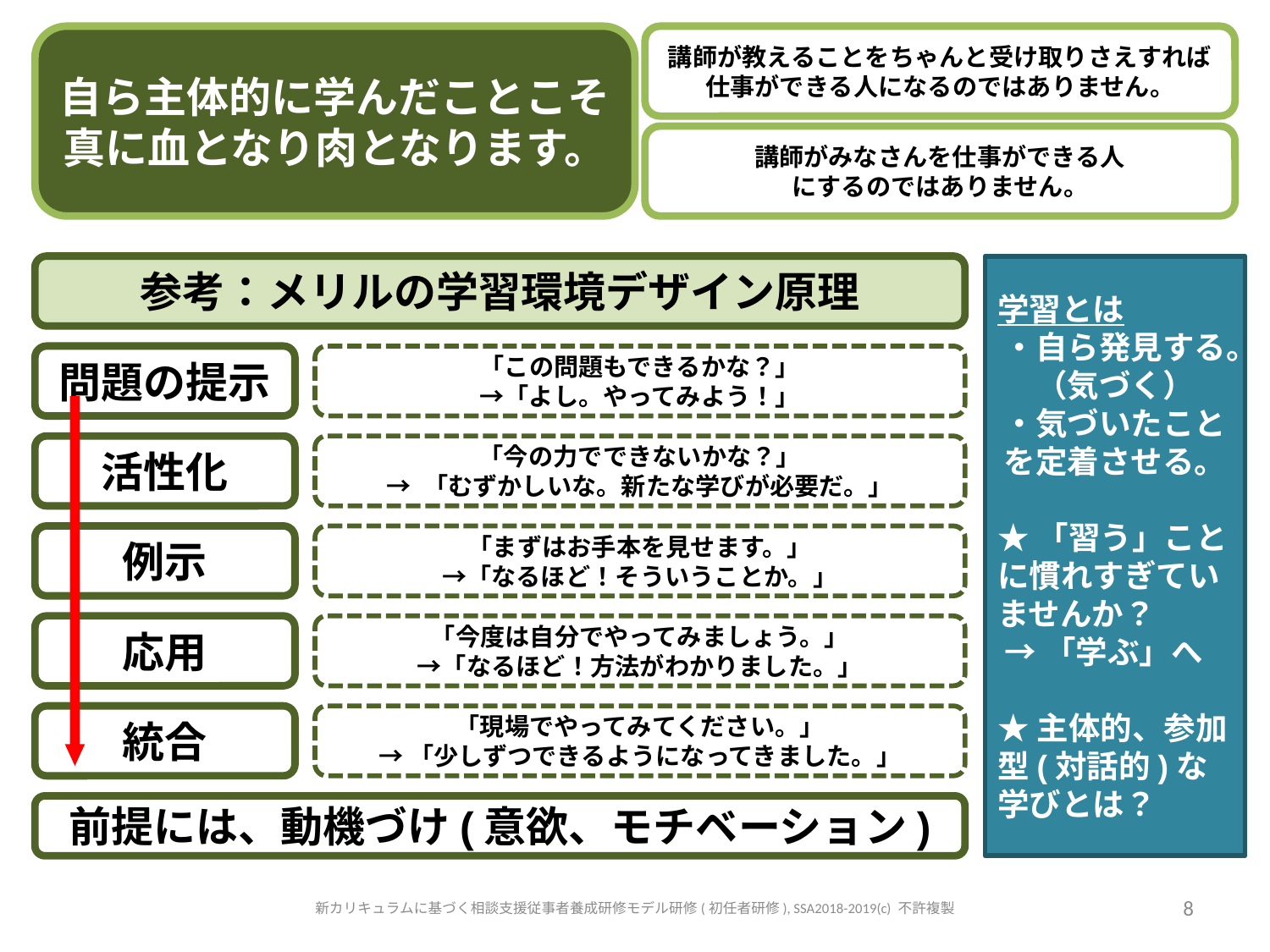

自ら主体的に学んだことこそ
真に血となり肉となります。
講師が教えることをちゃんと受け取りさえすれば
仕事ができる人になるのではありません。
講師がみなさんを仕事ができる人
にするのではありません。
参考：メリルの学習環境デザイン原理
学習とは
・自ら発見する。
（気づく）
・気づいたことを定着させる。

★「習う」ことに慣れすぎていませんか？
 →「学ぶ」へ

★主体的、参加型(対話的)な学びとは？
問題の提示
「この問題もできるかな？」
→「よし。やってみよう！」

活性化
「今の力でできないかな？」
→ 「むずかしいな。新たな学びが必要だ。」
例示
「まずはお手本を見せます。」
→「なるほど！そういうことか。」
応用
「今度は自分でやってみましょう。」
→「なるほど！方法がわかりました。」
統合
「現場でやってみてください。」
→「少しずつできるようになってきました。」
前提には、動機づけ(意欲、モチベーション)
新カリキュラムに基づく相談支援従事者養成研修モデル研修(初任者研修), SSA2018-2019(c) 不許複製
8